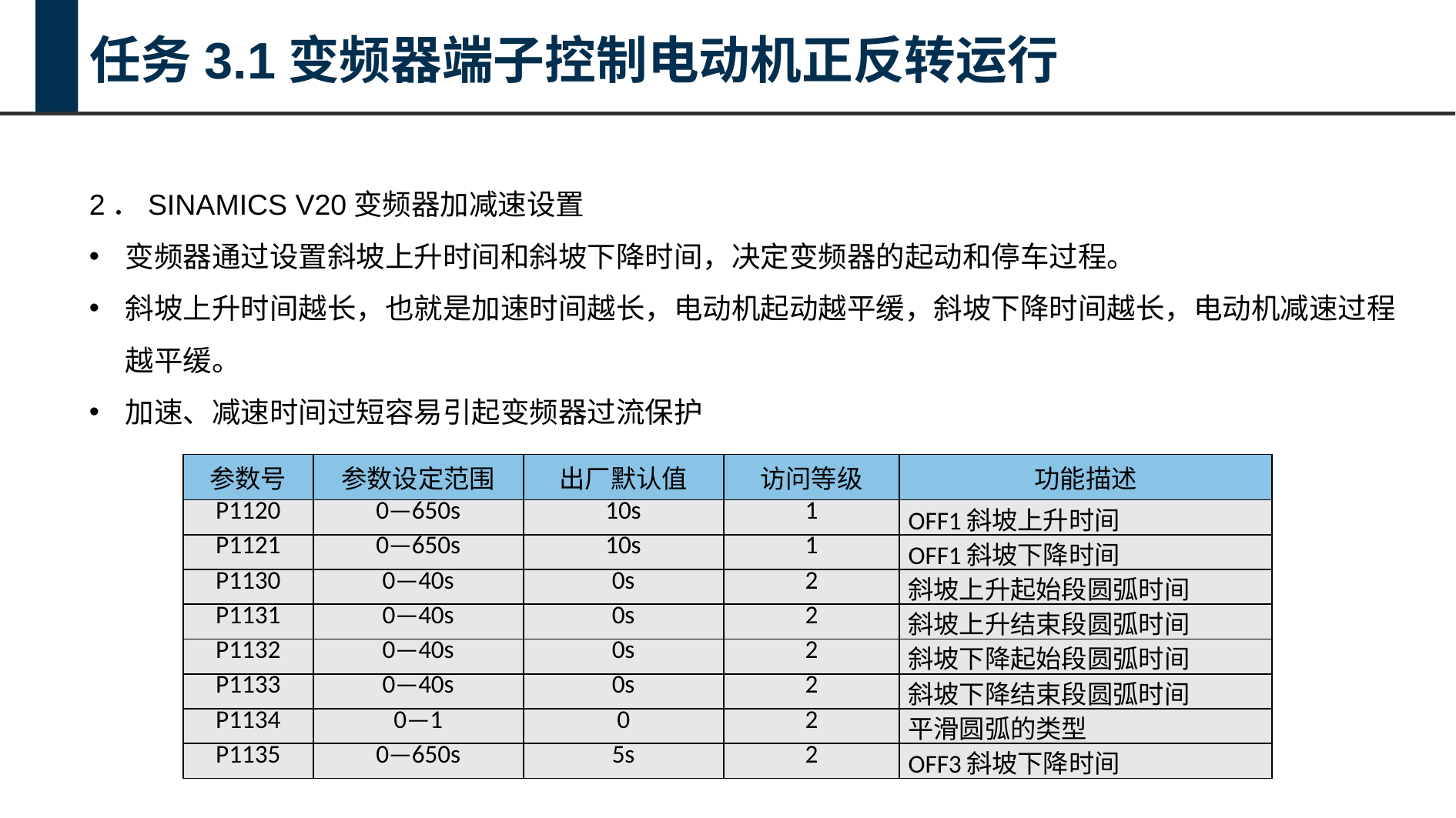

任务3.1变频器端子控制电动机正反转运行
2．SINAMICS V20变频器加减速设置
变频器通过设置斜坡上升时间和斜坡下降时间，决定变频器的起动和停车过程。
斜坡上升时间越长，也就是加速时间越长，电动机起动越平缓，斜坡下降时间越长，电动机减速过程越平缓。
加速、减速时间过短容易引起变频器过流保护
| 参数号 | 参数设定范围 | 出厂默认值 | 访问等级 | 功能描述 |
| --- | --- | --- | --- | --- |
| P1120 | 0—650s | 10s | 1 | OFF1斜坡上升时间 |
| P1121 | 0—650s | 10s | 1 | OFF1斜坡下降时间 |
| P1130 | 0—40s | 0s | 2 | 斜坡上升起始段圆弧时间 |
| P1131 | 0—40s | 0s | 2 | 斜坡上升结束段圆弧时间 |
| P1132 | 0—40s | 0s | 2 | 斜坡下降起始段圆弧时间 |
| P1133 | 0—40s | 0s | 2 | 斜坡下降结束段圆弧时间 |
| P1134 | 0—1 | 0 | 2 | 平滑圆弧的类型 |
| P1135 | 0—650s | 5s | 2 | OFF3斜坡下降时间 |